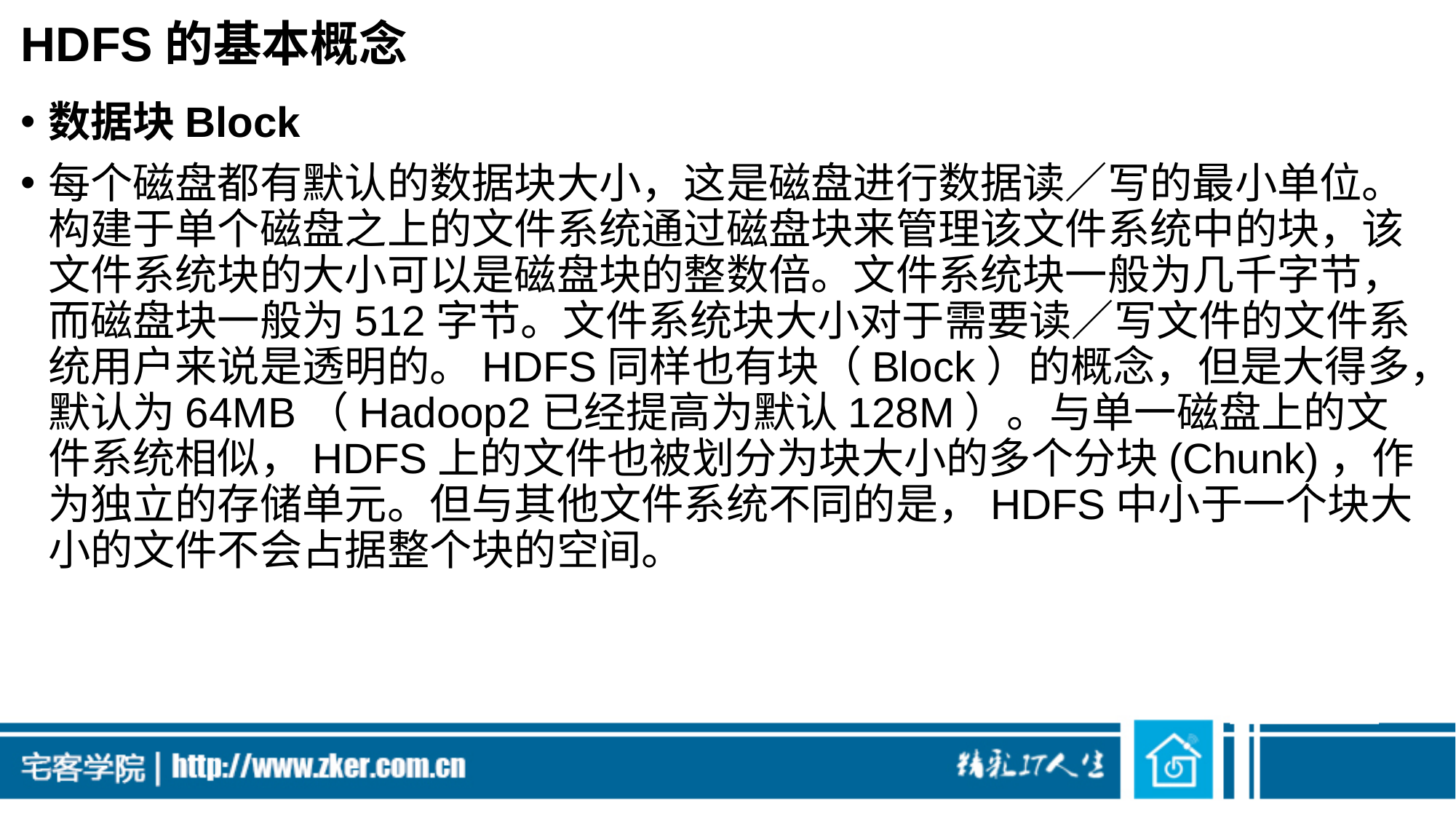

# HDFS的基本概念
数据块Block
每个磁盘都有默认的数据块大小，这是磁盘进行数据读／写的最小单位。构建于单个磁盘之上的文件系统通过磁盘块来管理该文件系统中的块，该文件系统块的大小可以是磁盘块的整数倍。文件系统块一般为几千字节，而磁盘块一般为512字节。文件系统块大小对于需要读／写文件的文件系统用户来说是透明的。HDFS同样也有块（Block）的概念，但是大得多，默认为64MB（Hadoop2已经提高为默认128M）。与单一磁盘上的文件系统相似，HDFS上的文件也被划分为块大小的多个分块(Chunk)，作为独立的存储单元。但与其他文件系统不同的是，HDFS中小于一个块大小的文件不会占据整个块的空间。